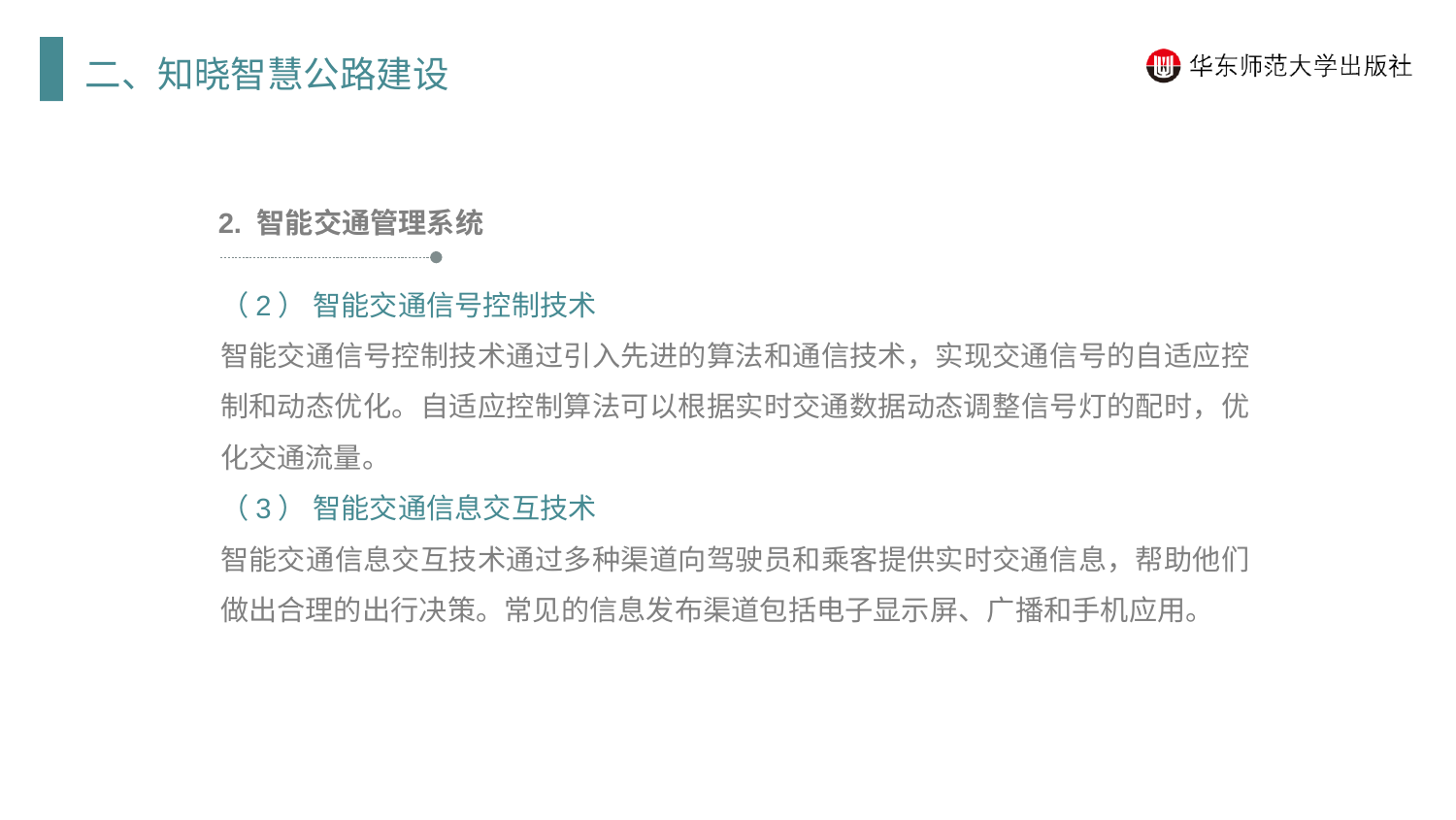

二、知晓智慧公路建设
2. 智能交通管理系统
（2） 智能交通信号控制技术
智能交通信号控制技术通过引入先进的算法和通信技术，实现交通信号的自适应控制和动态优化。自适应控制算法可以根据实时交通数据动态调整信号灯的配时，优化交通流量。
（3） 智能交通信息交互技术
智能交通信息交互技术通过多种渠道向驾驶员和乘客提供实时交通信息，帮助他们做出合理的出行决策。常见的信息发布渠道包括电子显示屏、广播和手机应用。